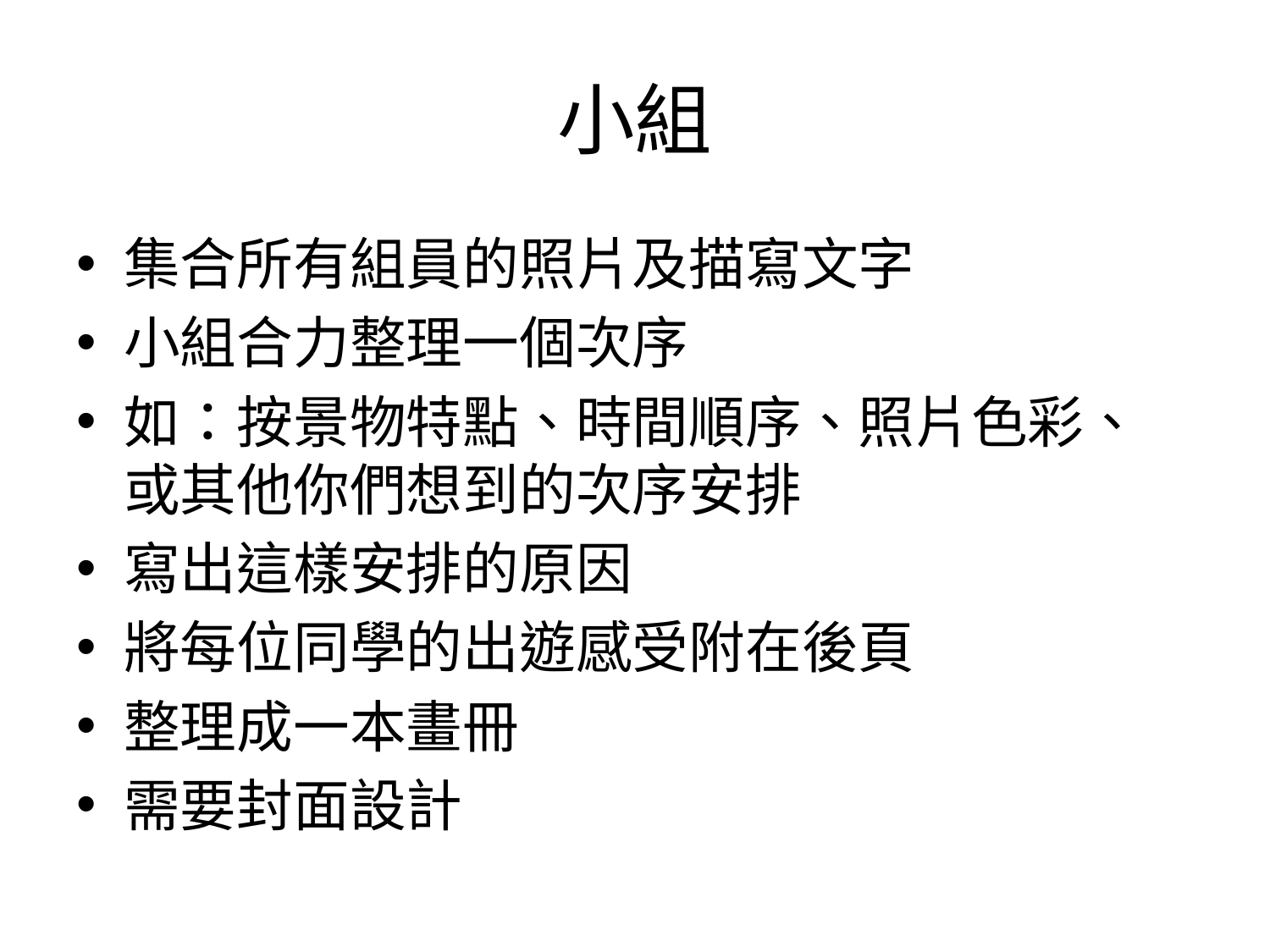

# 小組
集合所有組員的照片及描寫文字
小組合力整理一個次序
如：按景物特點、時間順序、照片色彩、或其他你們想到的次序安排
寫出這樣安排的原因
將每位同學的出遊感受附在後頁
整理成一本畫冊
需要封面設計